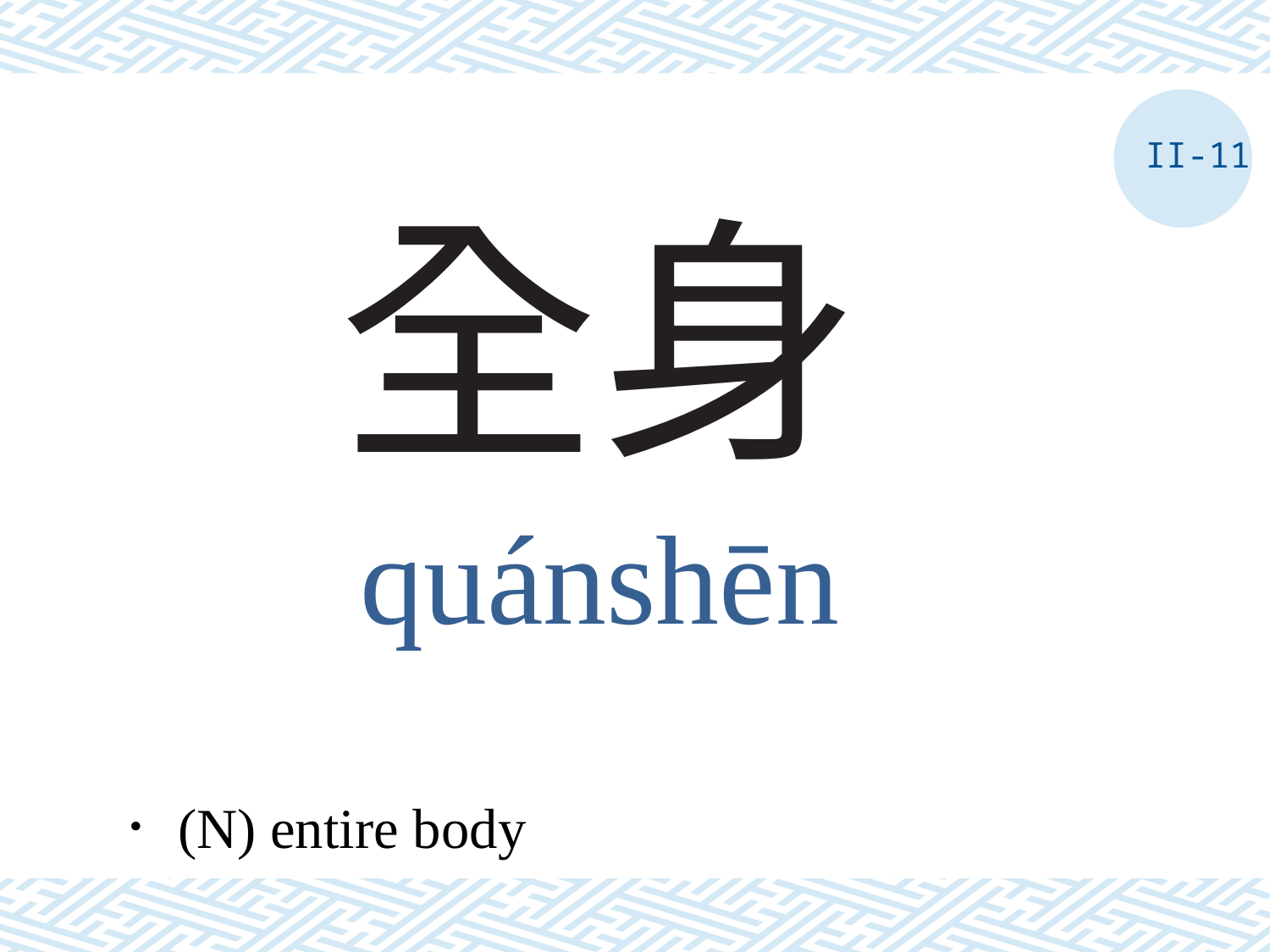

II-11

# 全身
quánshēn
．(N) entire body